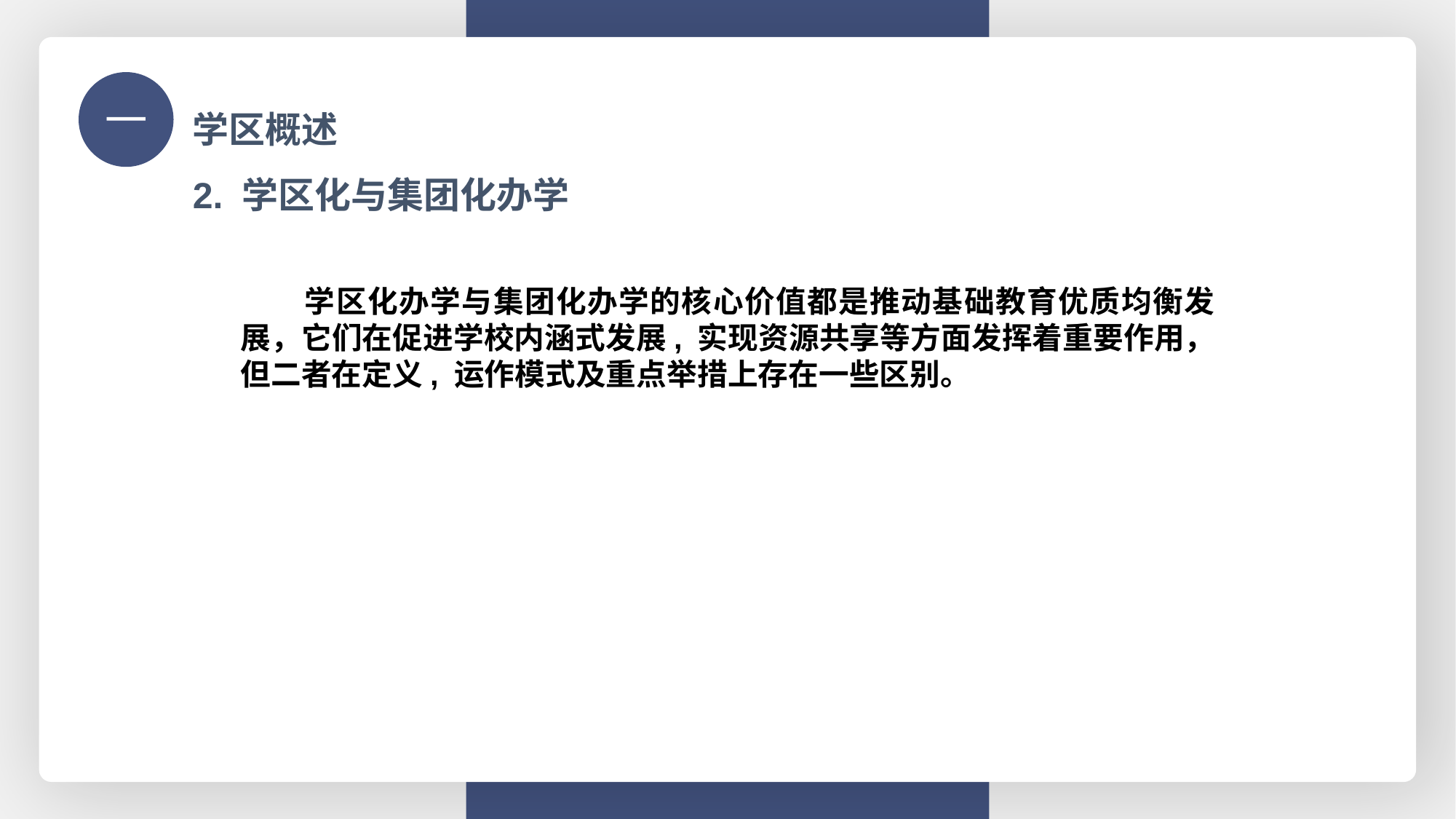

学区概述
一
2. 学区化与集团化办学
       学区化办学与集团化办学的核心价值都是推动基础教育优质均衡发展，它们在促进学校内涵式发展, 实现资源共享等方面发挥着重要作用，但二者在定义, 运作模式及重点举措上存在一些区别。